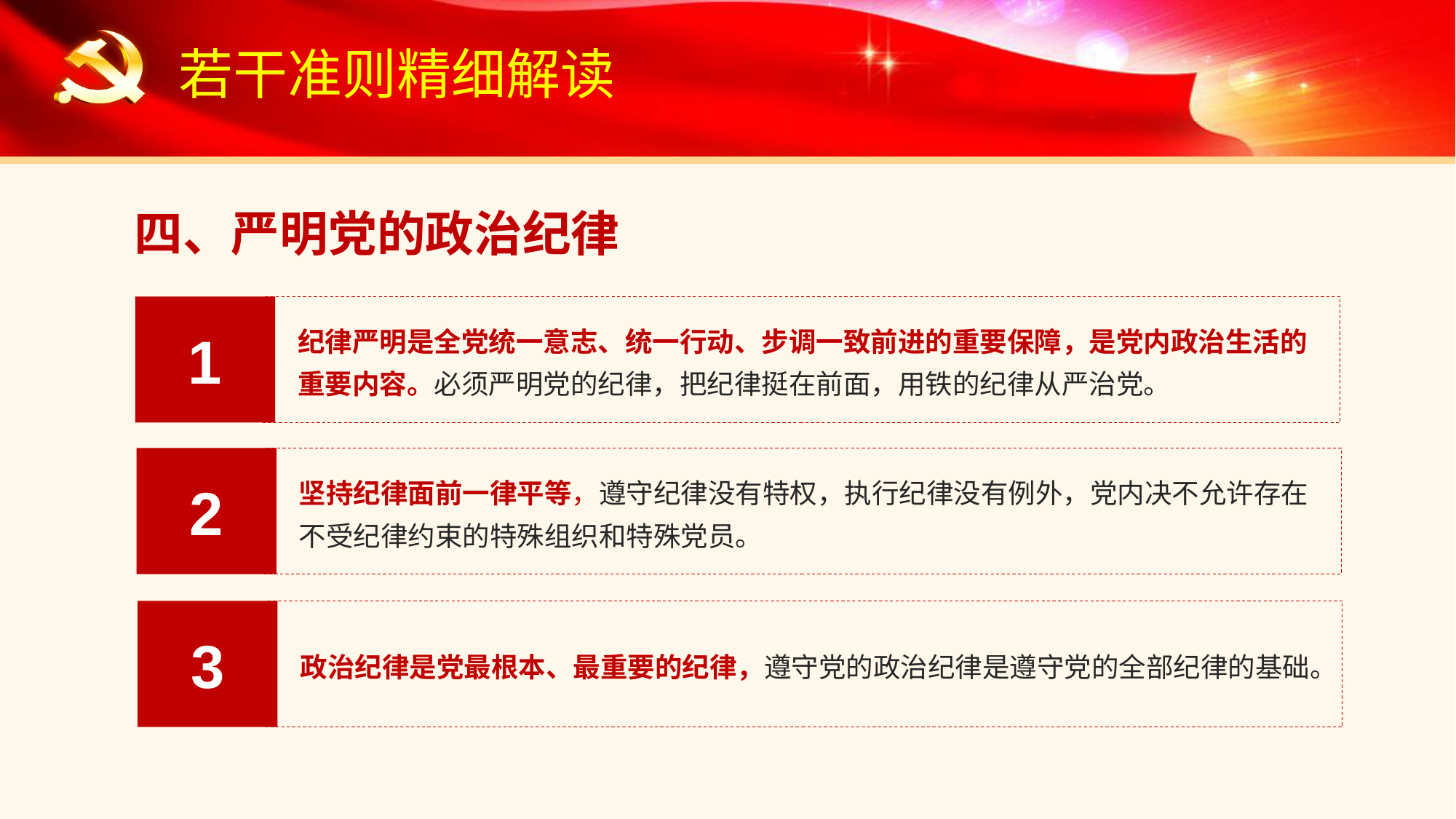

若干准则精细解读
四、严明党的政治纪律
1

纪律严明是全党统一意志、统一行动、步调一致前进的重要保障，是党内政治生活的重要内容。必须严明党的纪律，把纪律挺在前面，用铁的纪律从严治党。
2

坚持纪律面前一律平等，遵守纪律没有特权，执行纪律没有例外，党内决不允许存在不受纪律约束的特殊组织和特殊党员。
3

政治纪律是党最根本、最重要的纪律，遵守党的政治纪律是遵守党的全部纪律的基础。